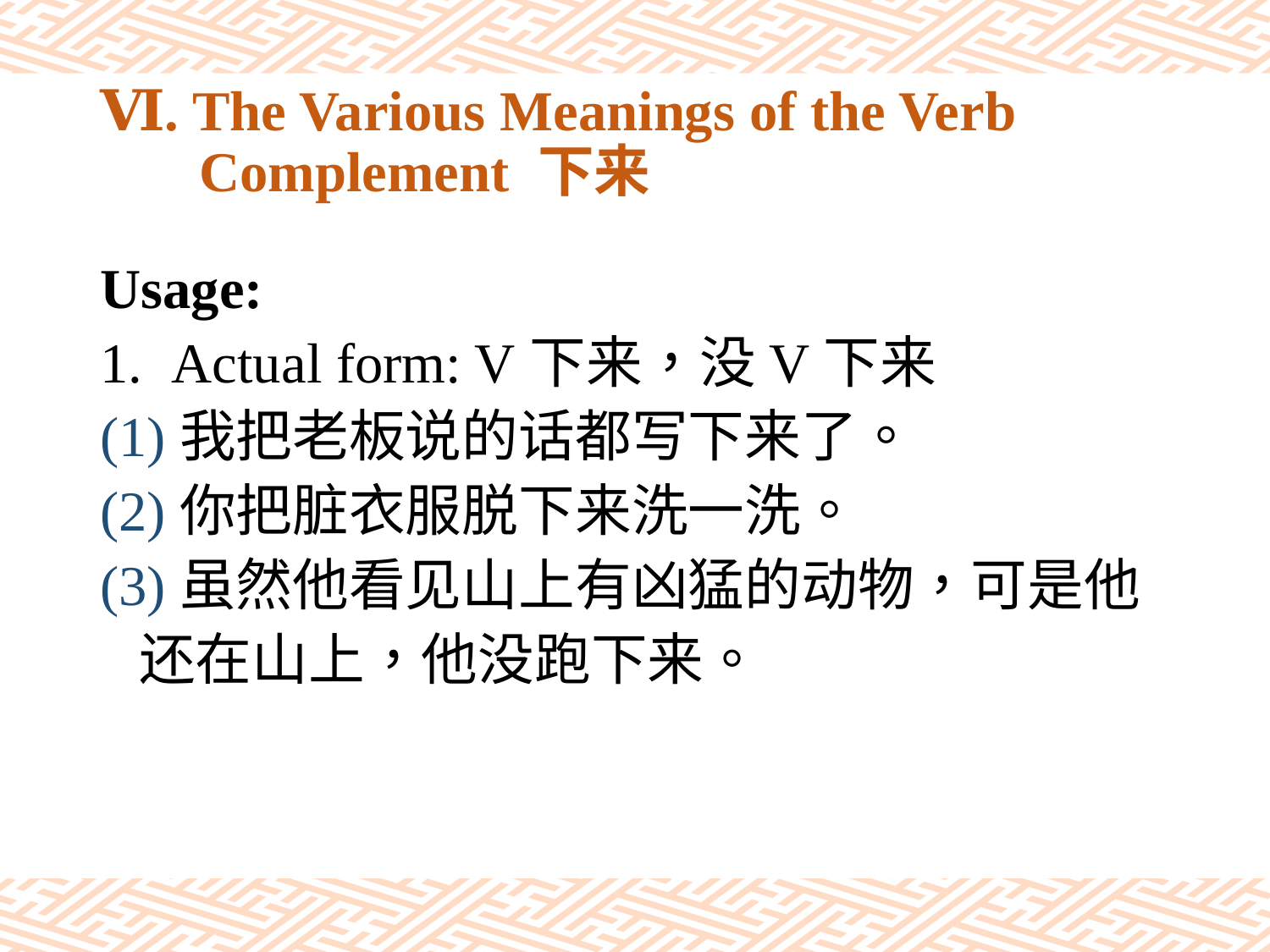

# Ⅵ. The Various Meanings of the Verb Complement 下来
Usage:
Actual form: V下来，没V下来
(1)我把老板说的话都写下来了。
(2)你把脏衣服脱下来洗一洗。
(3)虽然他看见山上有凶猛的动物，可是他
  还在山上，他没跑下来。